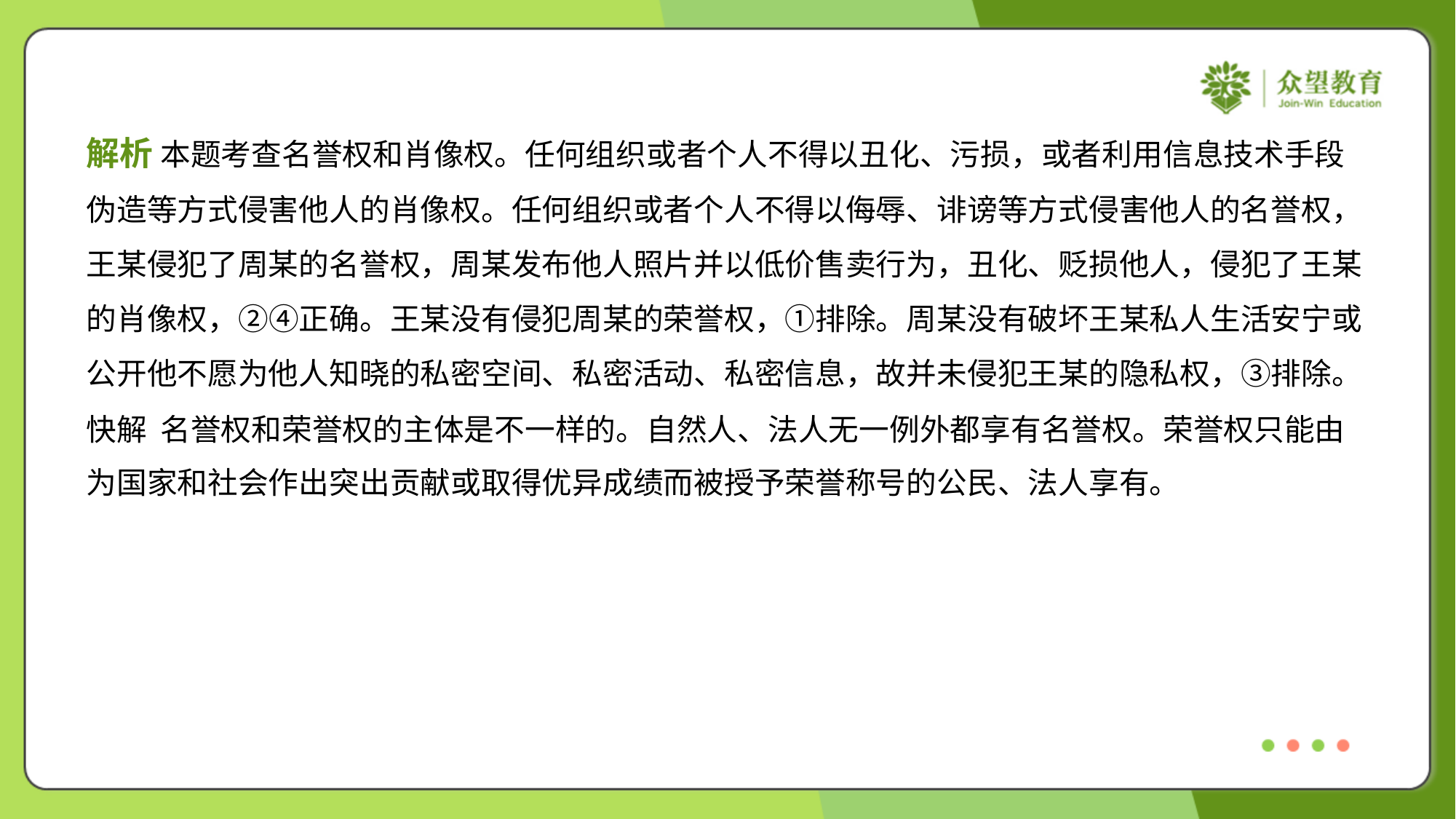

解析 本题考查名誉权和肖像权。任何组织或者个人不得以丑化、污损，或者利用信息技术手段
伪造等方式侵害他人的肖像权。任何组织或者个人不得以侮辱、诽谤等方式侵害他人的名誉权，
王某侵犯了周某的名誉权，周某发布他人照片并以低价售卖行为，丑化、贬损他人，侵犯了王某
的肖像权，②④正确。王某没有侵犯周某的荣誉权，①排除。周某没有破坏王某私人生活安宁或
公开他不愿为他人知晓的私密空间、私密活动、私密信息，故并未侵犯王某的隐私权，③排除。
快解  名誉权和荣誉权的主体是不一样的。自然人、法人无一例外都享有名誉权。荣誉权只能由
为国家和社会作出突出贡献或取得优异成绩而被授予荣誉称号的公民、法人享有。